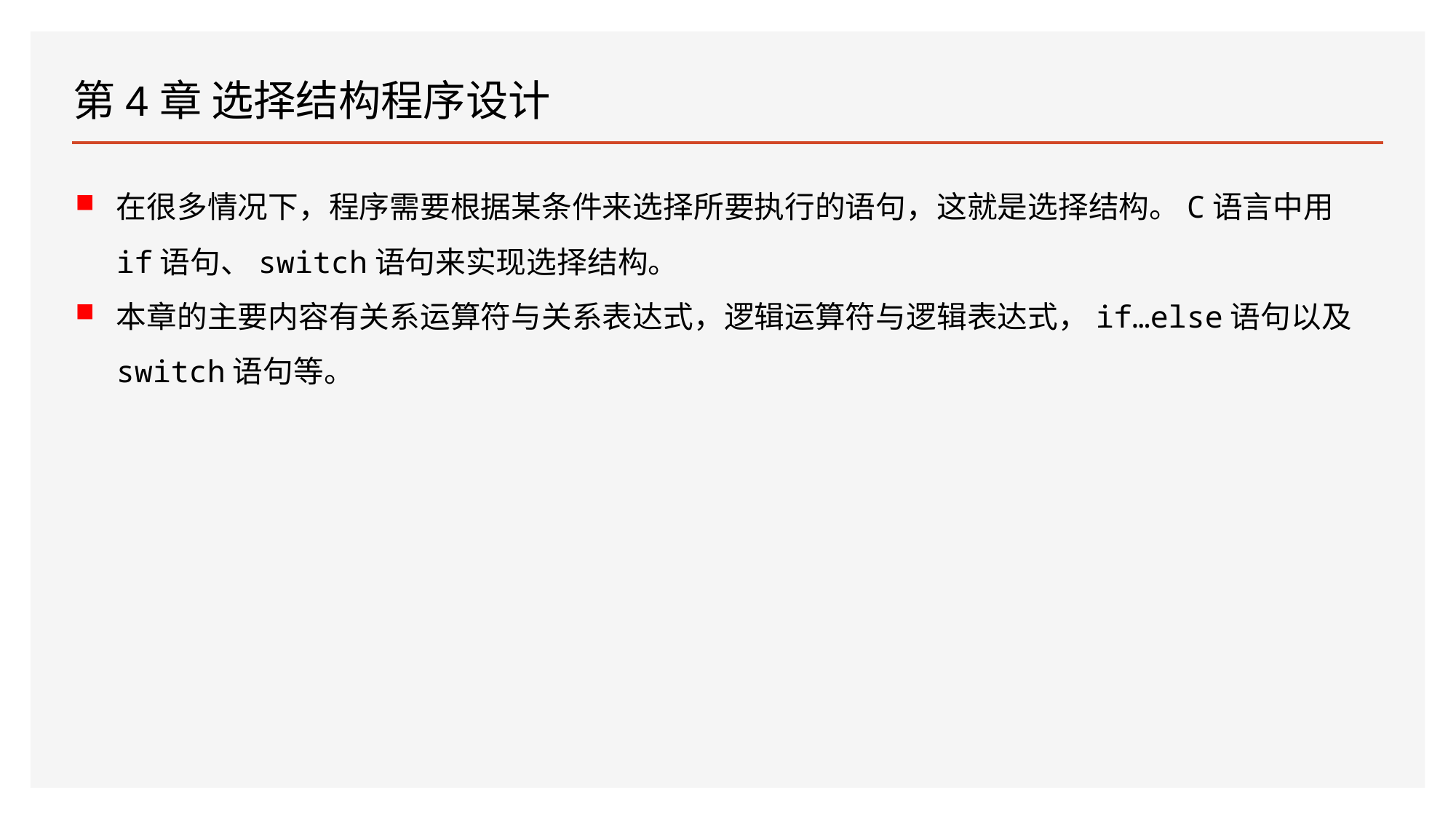

# 第4章 选择结构程序设计
在很多情况下，程序需要根据某条件来选择所要执行的语句，这就是选择结构。C语言中用if语句、switch语句来实现选择结构。
本章的主要内容有关系运算符与关系表达式，逻辑运算符与逻辑表达式，if…else语句以及switch语句等。